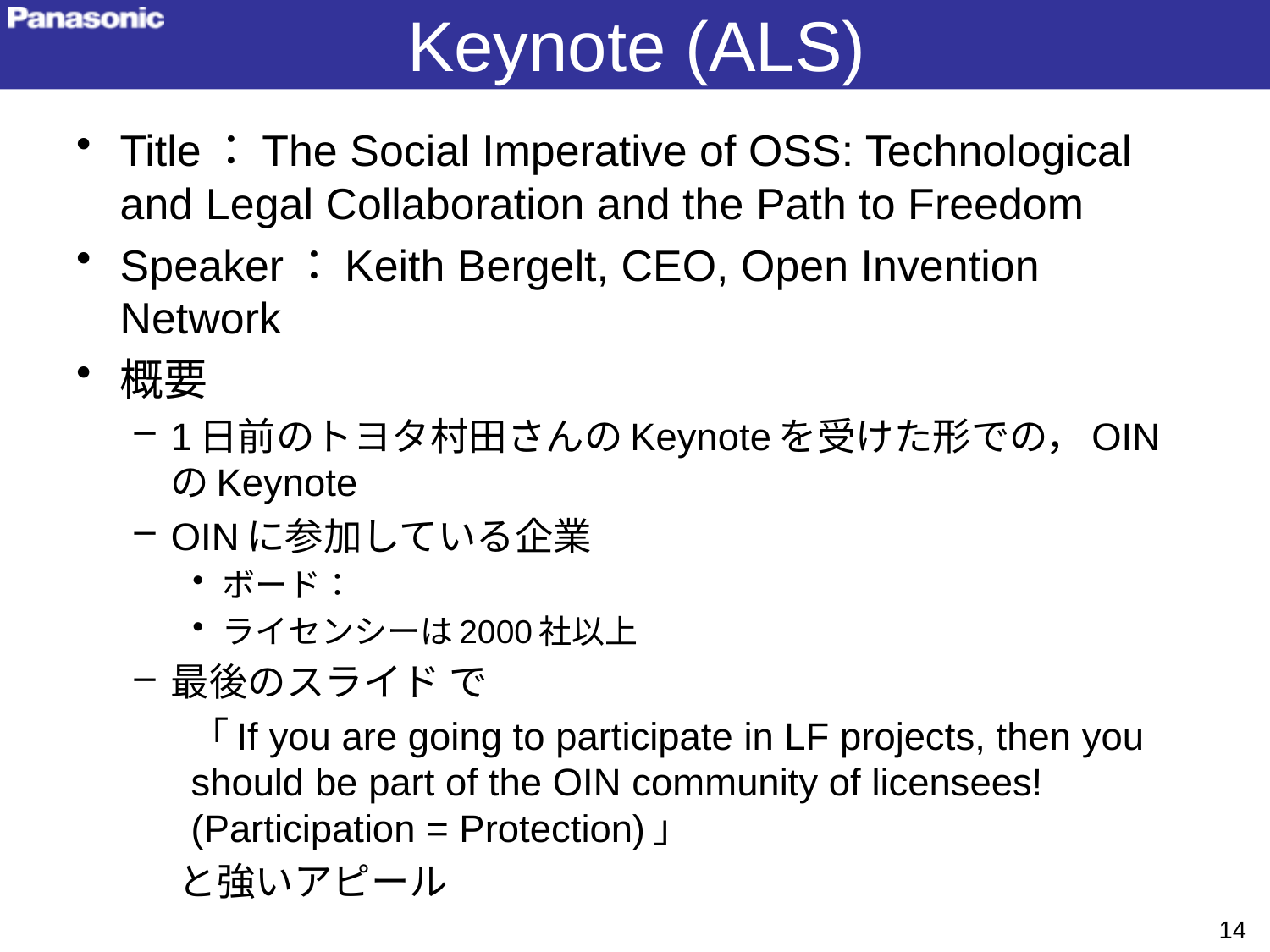

# Keynote (ALS)
Title：The Social Imperative of OSS: Technological and Legal Collaboration and the Path to Freedom
Speaker：Keith Bergelt, CEO, Open Invention Network
概要
1日前のトヨタ村田さんのKeynoteを受けた形での，OINのKeynote
OINに参加している企業
ボード：
ライセンシーは2000社以上
最後のスライド で
	「If you are going to participate in LF projects, then you should be part of the OIN community of licensees! (Participation = Protection)」
	と強いアピール
14